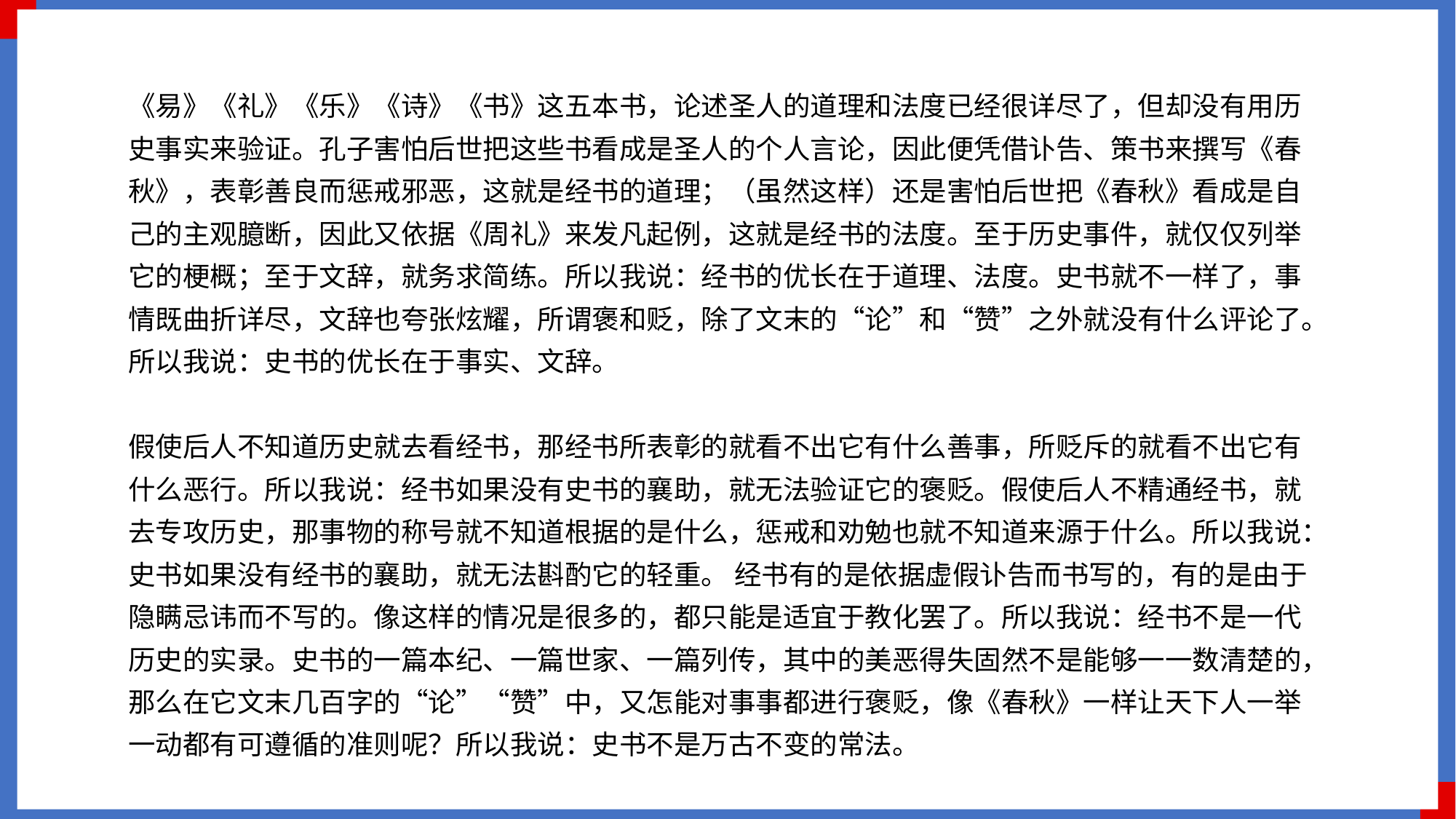

《易》《礼》《乐》《诗》《书》这五本书，论述圣人的道理和法度已经很详尽了，但却没有用历史事实来验证。孔子害怕后世把这些书看成是圣人的个人言论，因此便凭借讣告、策书来撰写《春秋》，表彰善良而惩戒邪恶，这就是经书的道理；（虽然这样）还是害怕后世把《春秋》看成是自己的主观臆断，因此又依据《周礼》来发凡起例，这就是经书的法度。至于历史事件，就仅仅列举它的梗概；至于文辞，就务求简练。所以我说：经书的优长在于道理、法度。史书就不一样了，事情既曲折详尽，文辞也夸张炫耀，所谓褒和贬，除了文末的“论”和“赞”之外就没有什么评论了。所以我说：史书的优长在于事实、文辞。

假使后人不知道历史就去看经书，那经书所表彰的就看不出它有什么善事，所贬斥的就看不出它有什么恶行。所以我说：经书如果没有史书的襄助，就无法验证它的褒贬。假使后人不精通经书，就去专攻历史，那事物的称号就不知道根据的是什么，惩戒和劝勉也就不知道来源于什么。所以我说：史书如果没有经书的襄助，就无法斟酌它的轻重。 经书有的是依据虚假讣告而书写的，有的是由于隐瞒忌讳而不写的。像这样的情况是很多的，都只能是适宜于教化罢了。所以我说：经书不是一代历史的实录。史书的一篇本纪、一篇世家、一篇列传，其中的美恶得失固然不是能够一一数清楚的，那么在它文末几百字的“论”“赞”中，又怎能对事事都进行褒贬，像《春秋》一样让天下人一举一动都有可遵循的准则呢？所以我说：史书不是万古不变的常法。